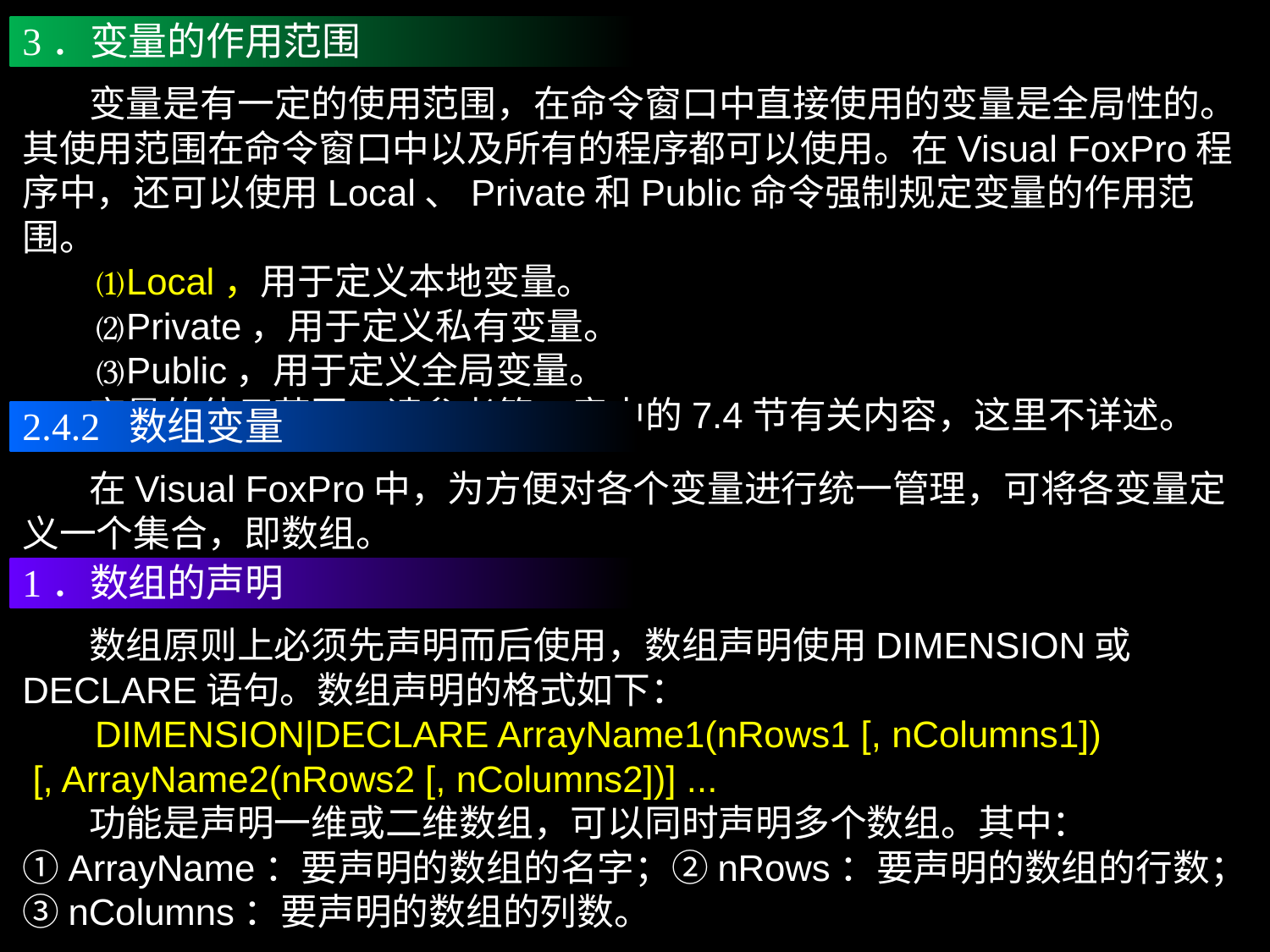

3．变量的作用范围
       变量是有一定的使用范围，在命令窗口中直接使用的变量是全局性的。其使用范围在命令窗口中以及所有的程序都可以使用。在Visual FoxPro程序中，还可以使用Local、Private和Public命令强制规定变量的作用范围。
       ⑴Local，用于定义本地变量。
       ⑵Private，用于定义私有变量。
       ⑶Public，用于定义全局变量。
       变量的使用范围，请参考第7章中的7.4节有关内容，这里不详述。
2.4.2  数组变量
       在Visual FoxPro中，为方便对各个变量进行统一管理，可将各变量定义一个集合，即数组。
1．数组的声明
       数组原则上必须先声明而后使用，数组声明使用DIMENSION或DECLARE语句。数组声明的格式如下：
       DIMENSION|DECLARE ArrayName1(nRows1 [, nColumns1])
 [, ArrayName2(nRows2 [, nColumns2])] ...
       功能是声明一维或二维数组，可以同时声明多个数组。其中：①ArrayName：要声明的数组的名字；②nRows：要声明的数组的行数；③nColumns：要声明的数组的列数。